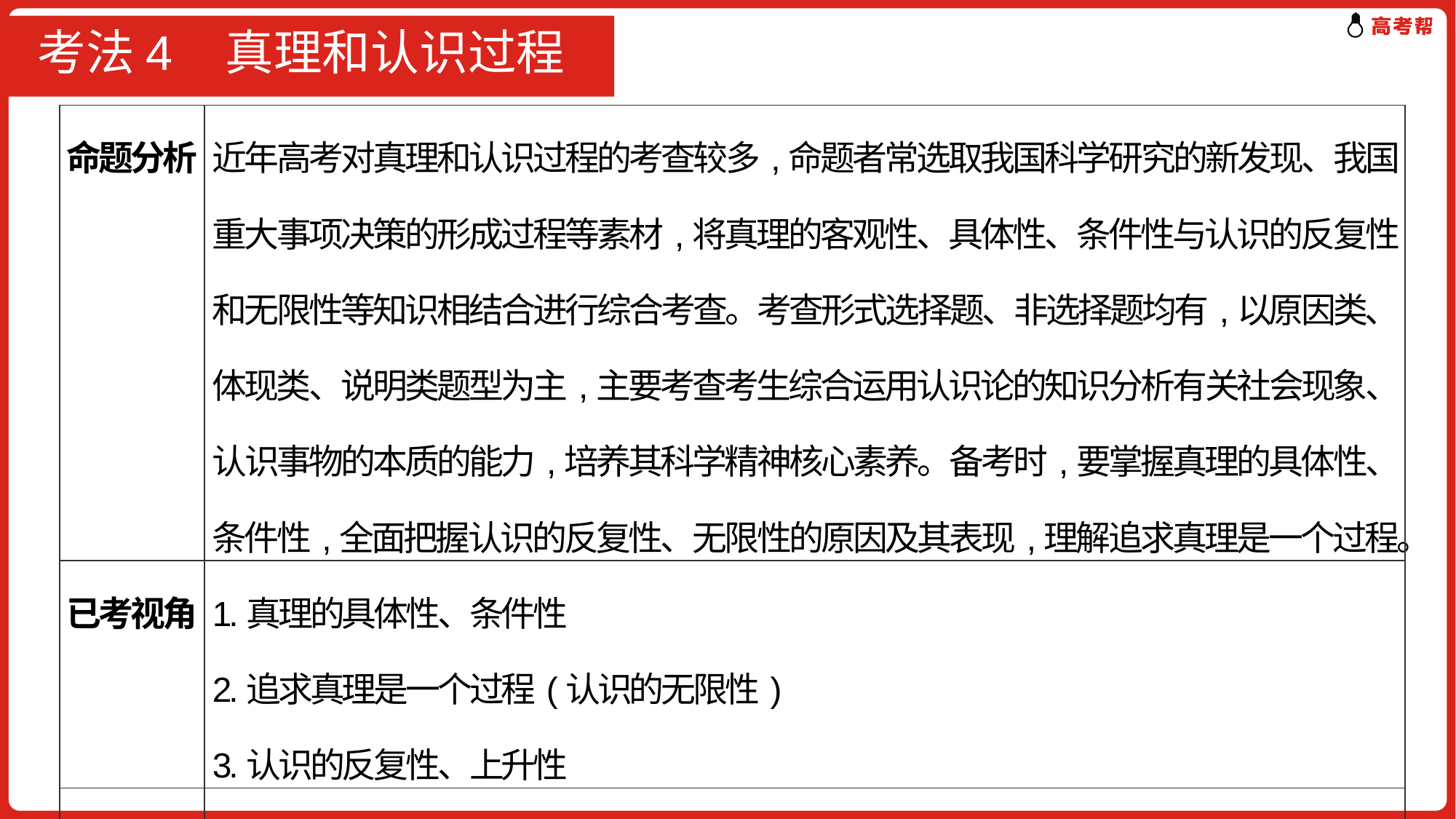

# 考法4   真理和认识过程
| 命题分析 | 近年高考对真理和认识过程的考查较多,命题者常选取我国科学研究的新发现、我国重大事项决策的形成过程等素材,将真理的客观性、具体性、条件性与认识的反复性和无限性等知识相结合进行综合考查。考查形式选择题、非选择题均有,以原因类、体现类、说明类题型为主,主要考查考生综合运用认识论的知识分析有关社会现象、认识事物的本质的能力,培养其科学精神核心素养。备考时,要掌握真理的具体性、条件性,全面把握认识的反复性、无限性的原因及其表现,理解追求真理是一个过程。 |
| --- | --- |
| 已考视角 | 1.真理的具体性、条件性 2.追求真理是一个过程(认识的无限性) 3.认识的反复性、上升性 |
| 预测视角 | 认识的无限性和上升性 |